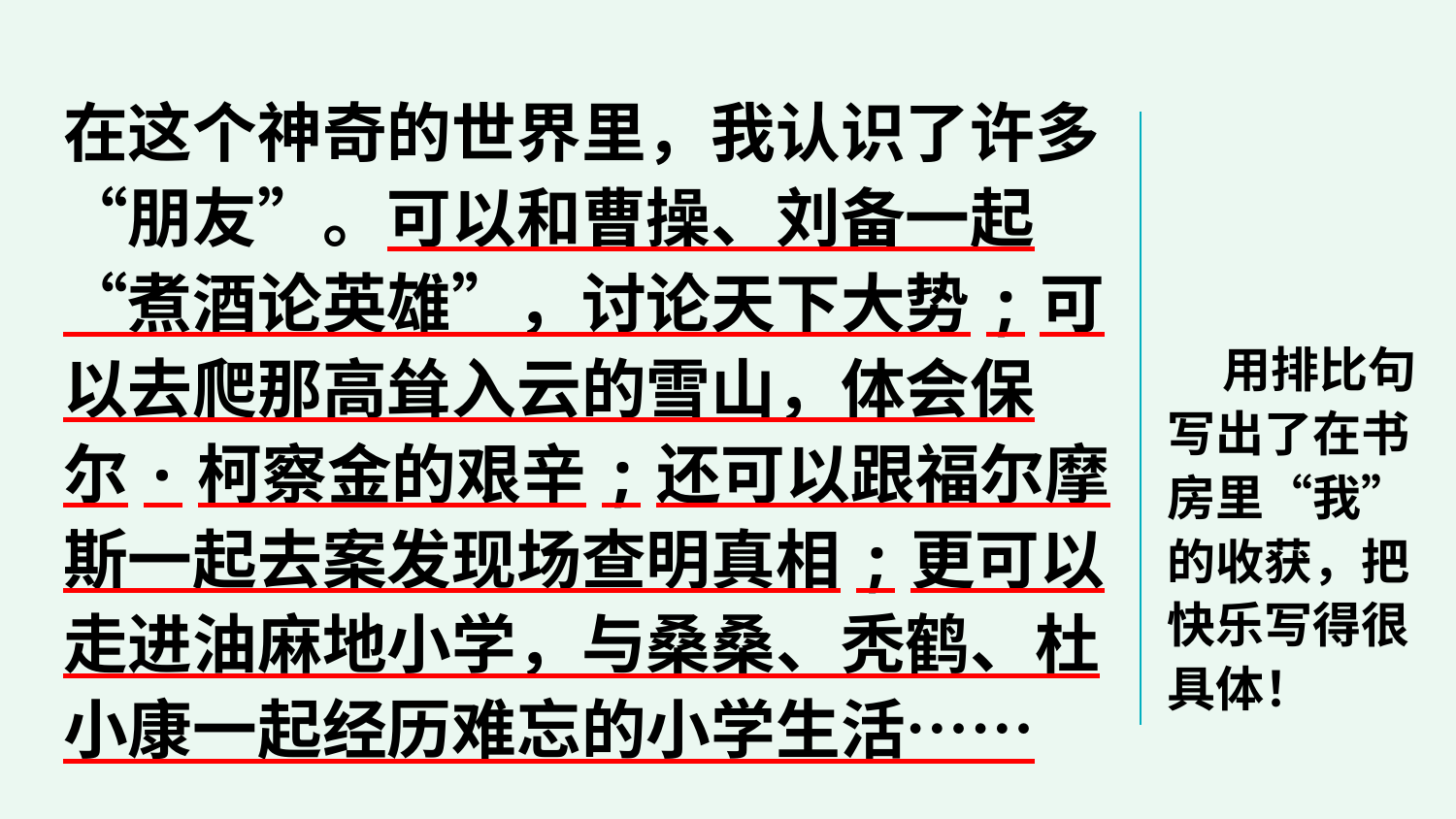

在这个神奇的世界里，我认识了许多“朋友”。可以和曹操、刘备一起“煮酒论英雄”，讨论天下大势;可以去爬那高耸入云的雪山，体会保尔·柯察金的艰辛;还可以跟福尔摩斯一起去案发现场查明真相;更可以走进油麻地小学，与桑桑、秃鹤、杜小康一起经历难忘的小学生活……

    用排比句写出了在书房里“我”的收获，把快乐写得很具体！